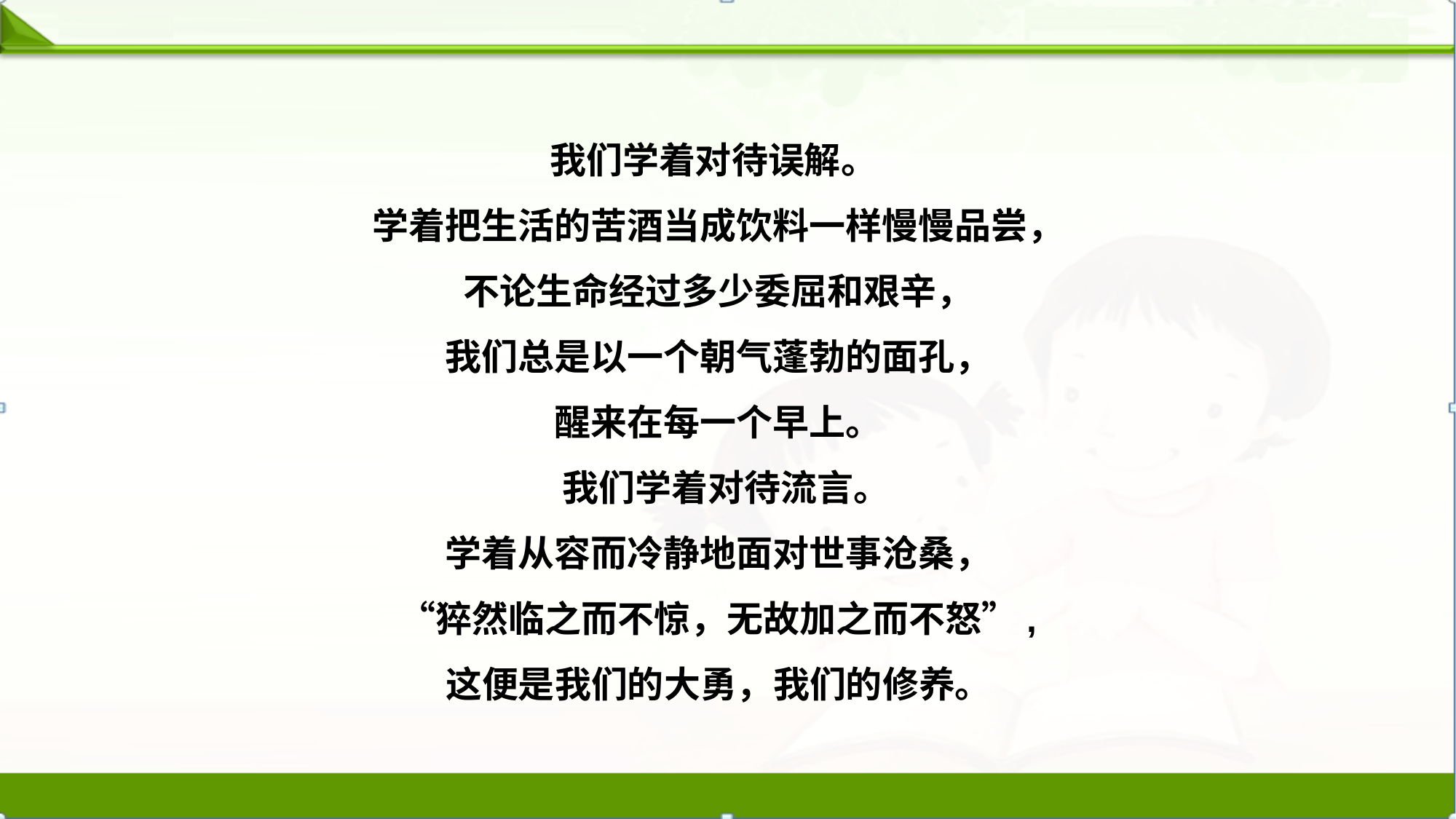

我们学着对待误解。
　　学着把生活的苦酒当成饮料一样慢慢品尝，
　　不论生命经过多少委屈和艰辛，
　　我们总是以一个朝气蓬勃的面孔，
　　醒来在每一个早上。
 　　我们学着对待流言。
　　学着从容而冷静地面对世事沧桑，
　　“猝然临之而不惊，无故加之而不怒”,
        这便是我们的大勇，我们的修养。